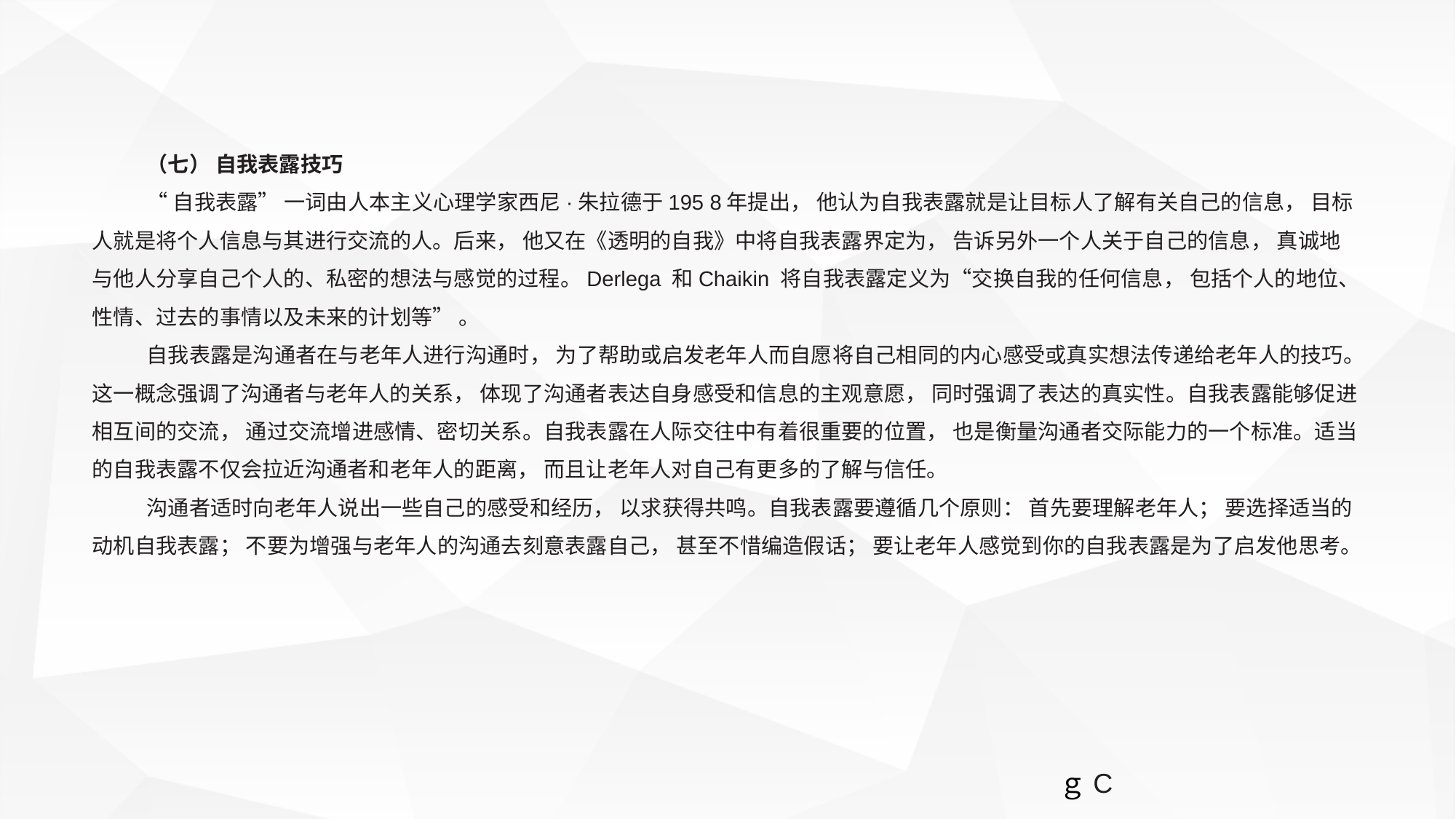

（七） 自我表露技巧
“自我表露” 一词由人本主义心理学家西尼·朱拉德于195 8年提出， 他认为自我表露就是让目标人了解有关自己的信息， 目标人就是将个人信息与其进行交流的人。后来， 他又在《透明的自我》中将自我表露界定为， 告诉另外一个人关于自己的信息， 真诚地与他人分享自己个人的、私密的想法与感觉的过程。Derlega 和Chaikin 将自我表露定义为“交换自我的任何信息， 包括个人的地位、性情、过去的事情以及未来的计划等” 。
自我表露是沟通者在与老年人进行沟通时， 为了帮助或启发老年人而自愿将自己相同的内心感受或真实想法传递给老年人的技巧。这一概念强调了沟通者与老年人的关系， 体现了沟通者表达自身感受和信息的主观意愿， 同时强调了表达的真实性。自我表露能够促进相互间的交流， 通过交流增进感情、密切关系。自我表露在人际交往中有着很重要的位置， 也是衡量沟通者交际能力的一个标准。适当的自我表露不仅会拉近沟通者和老年人的距离， 而且让老年人对自己有更多的了解与信任。
沟通者适时向老年人说出一些自己的感受和经历， 以求获得共鸣。自我表露要遵循几个原则： 首先要理解老年人； 要选择适当的动机自我表露； 不要为增强与老年人的沟通去刻意表露自己， 甚至不惜编造假话； 要让老年人感觉到你的自我表露是为了启发他思考。
ｇC